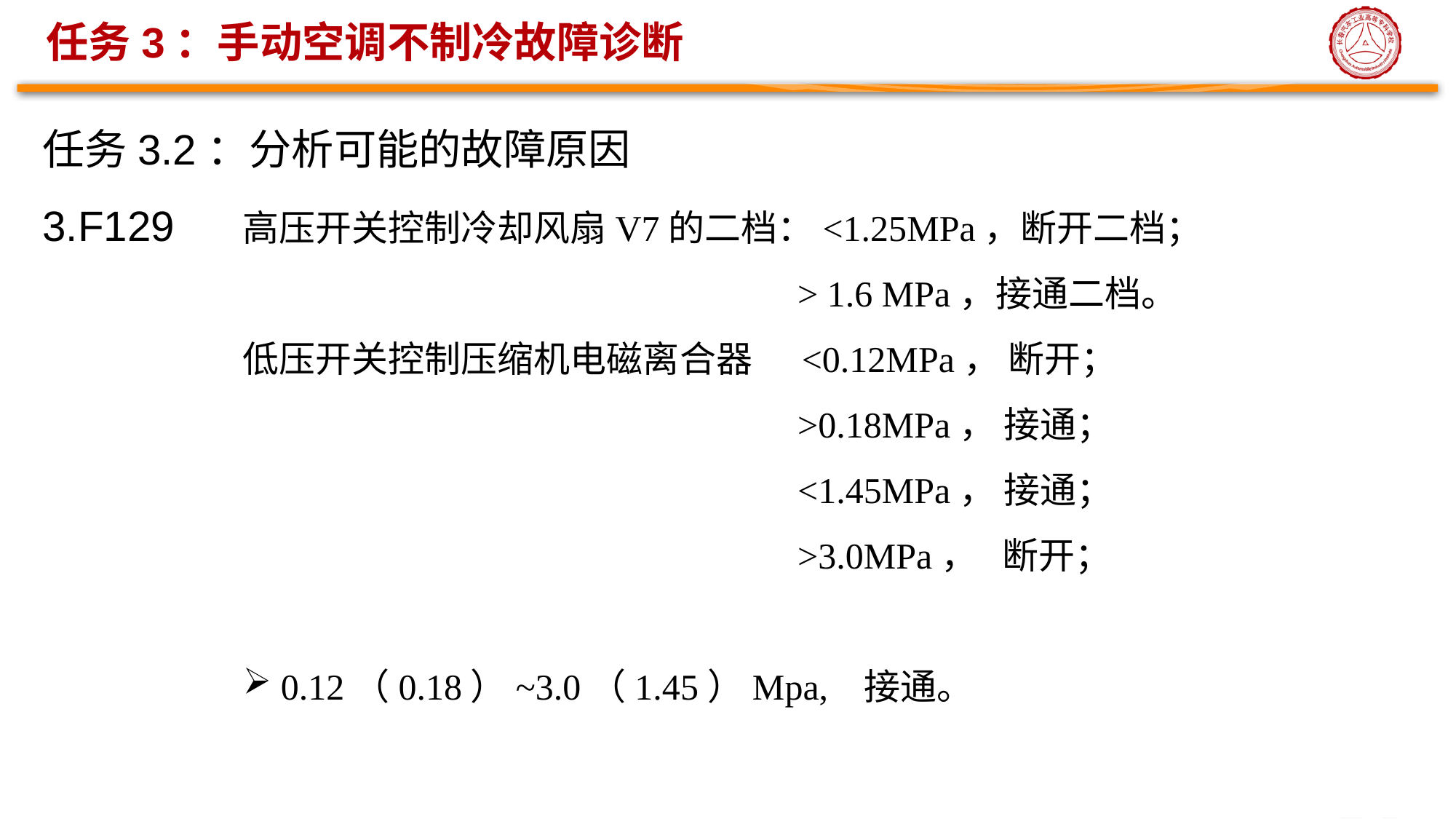

# 任务3：手动空调不制冷故障诊断
任务3.2：分析可能的故障原因
3.F129
高压开关控制冷却风扇V7的二档：<1.25MPa，断开二档；
                                                             > 1.6 MPa，接通二档。
低压开关控制压缩机电磁离合器     <0.12MPa， 断开；
                                                             >0.18MPa， 接通；
                                                             <1.45MPa， 接通；
                                                             >3.0MPa，   断开；

 0.12（0.18）~3.0（1.45）Mpa,   接通。